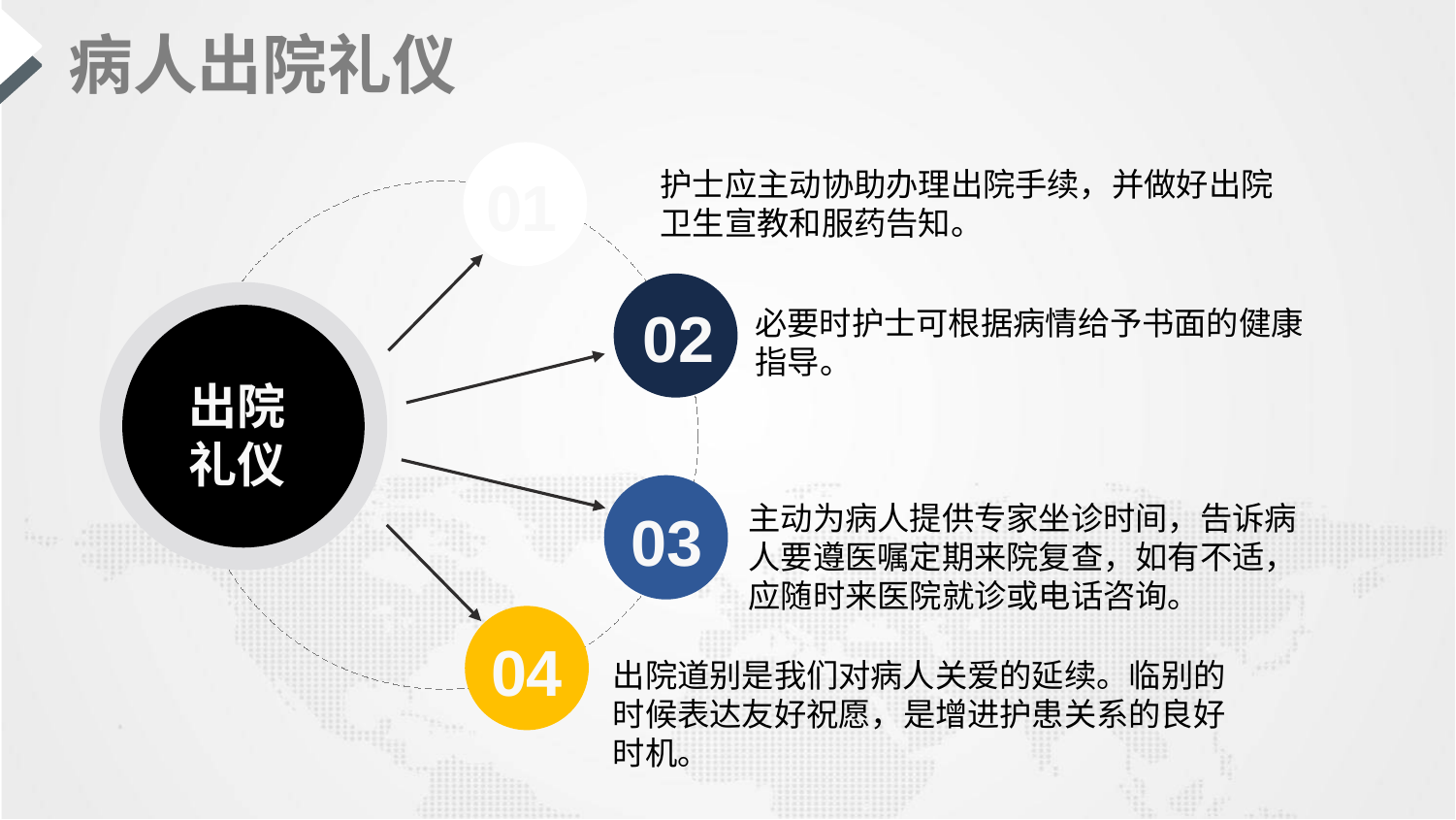

病人出院礼仪

护士应主动协助办理出院手续，并做好出院卫生宣教和服药告知。
01

02
必要时护士可根据病情给予书面的健康指导。

出院
礼仪

主动为病人提供专家坐诊时间，告诉病人要遵医嘱定期来院复查，如有不适，应随时来医院就诊或电话咨询。
03

04
出院道别是我们对病人关爱的延续。临别的时候表达友好祝愿，是增进护患关系的良好时机。